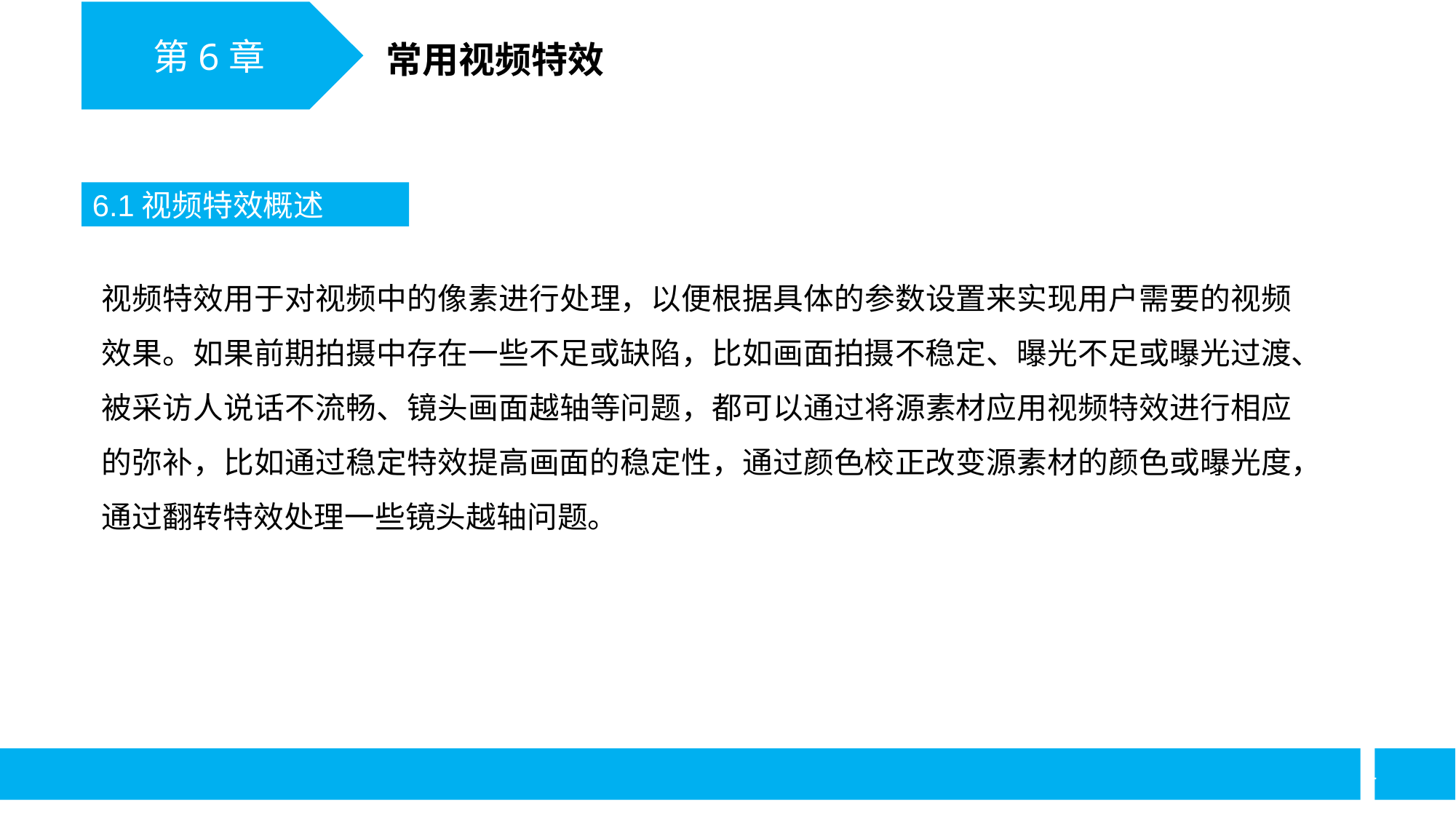

第6章
常用视频特效
6.1视频特效概述
视频特效用于对视频中的像素进行处理，以便根据具体的参数设置来实现用户需要的视频效果。如果前期拍摄中存在一些不足或缺陷，比如画面拍摄不稳定、曝光不足或曝光过渡、被采访人说话不流畅、镜头画面越轴等问题，都可以通过将源素材应用视频特效进行相应的弥补，比如通过稳定特效提高画面的稳定性，通过颜色校正改变源素材的颜色或曝光度，通过翻转特效处理一些镜头越轴问题。